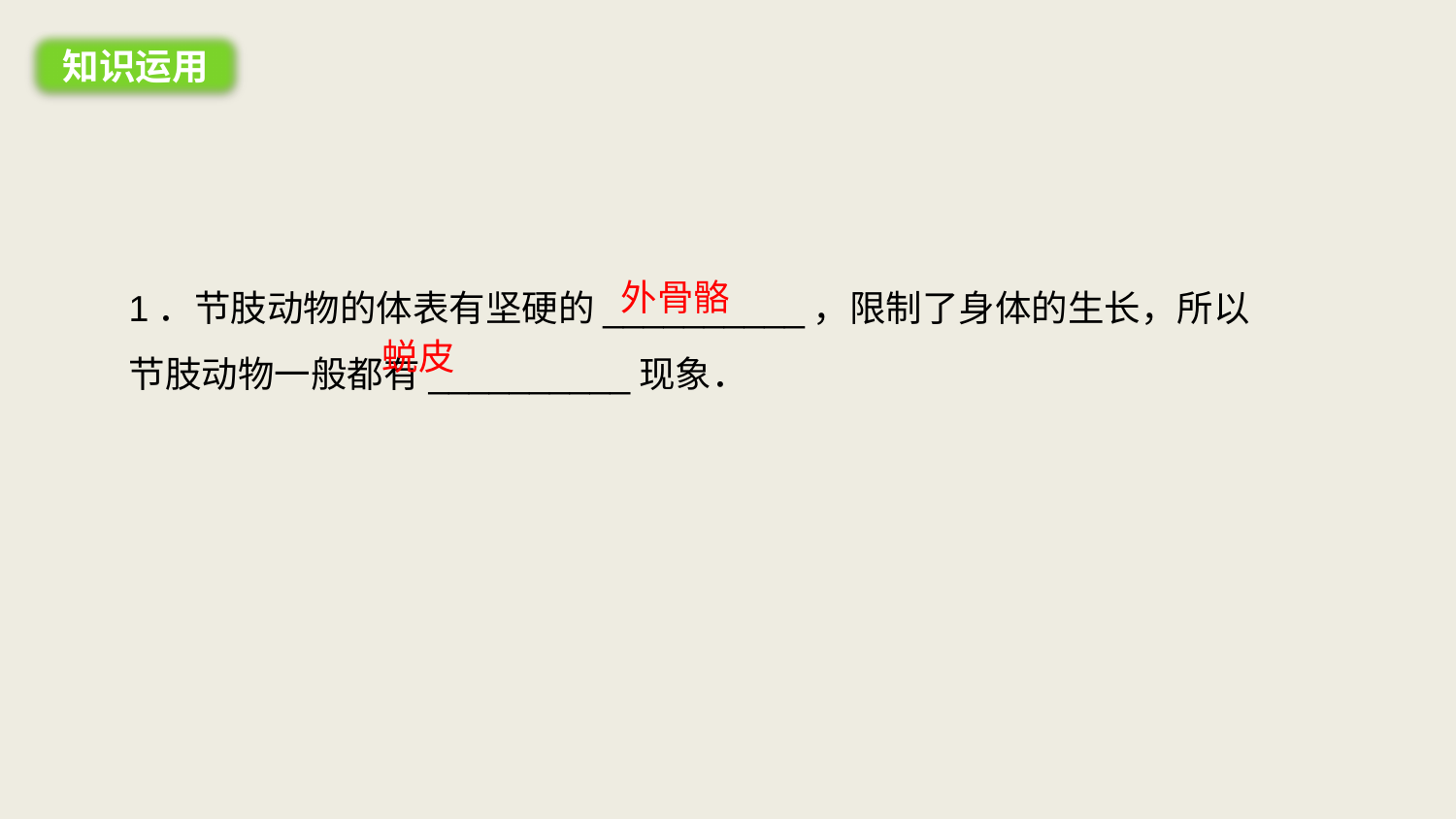

知识运用
1．节肢动物的体表有坚硬的__________，限制了身体的生长，所以节肢动物一般都有__________现象．
外骨骼
蜕皮